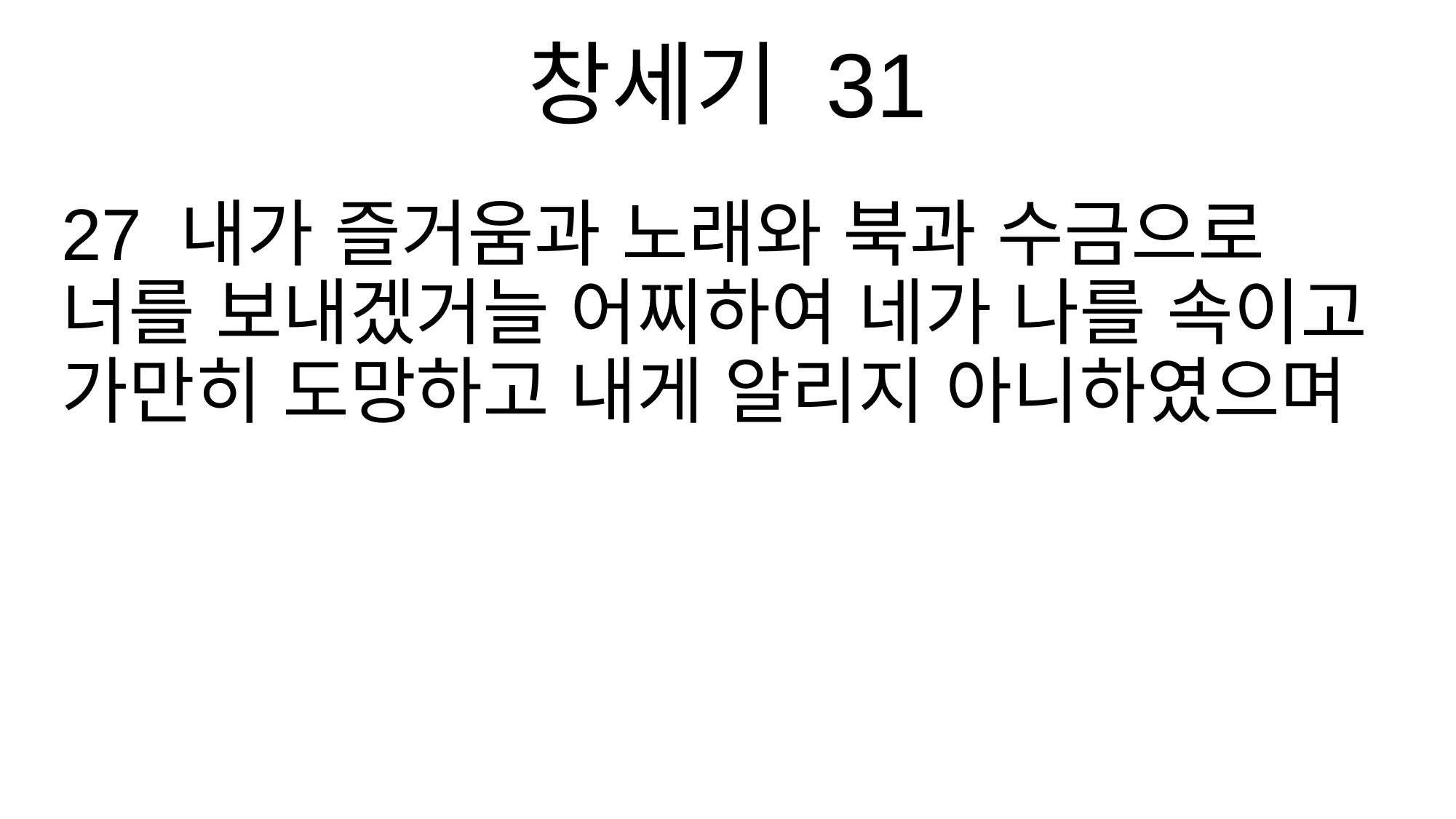

창세기 31
27 내가 즐거움과 노래와 북과 수금으로 너를 보내겠거늘 어찌하여 네가 나를 속이고 가만히 도망하고 내게 알리지 아니하였으며